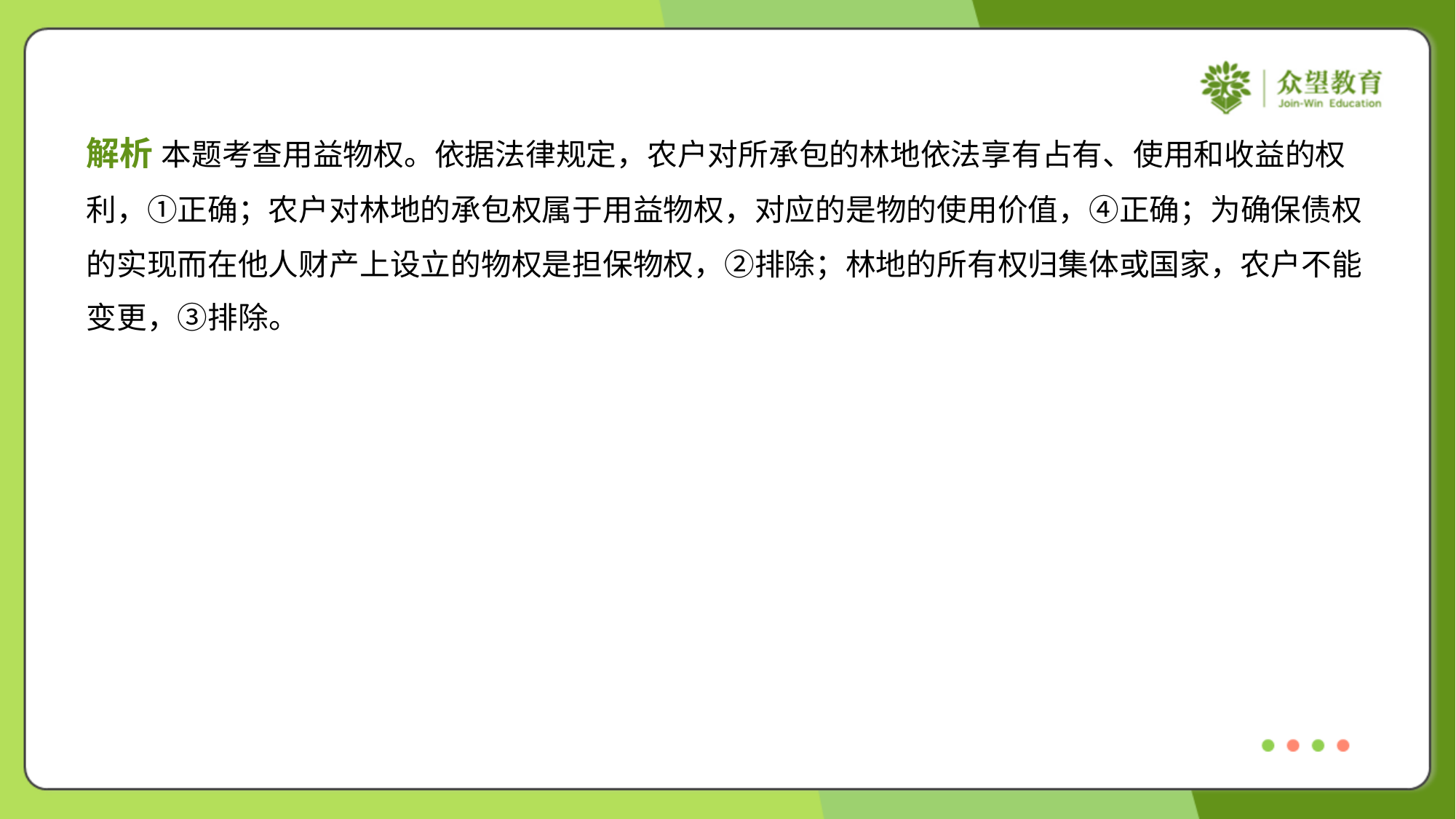

解析 本题考查用益物权。依据法律规定，农户对所承包的林地依法享有占有、使用和收益的权
利，①正确；农户对林地的承包权属于用益物权，对应的是物的使用价值，④正确；为确保债权
的实现而在他人财产上设立的物权是担保物权，②排除；林地的所有权归集体或国家，农户不能
变更，③排除。